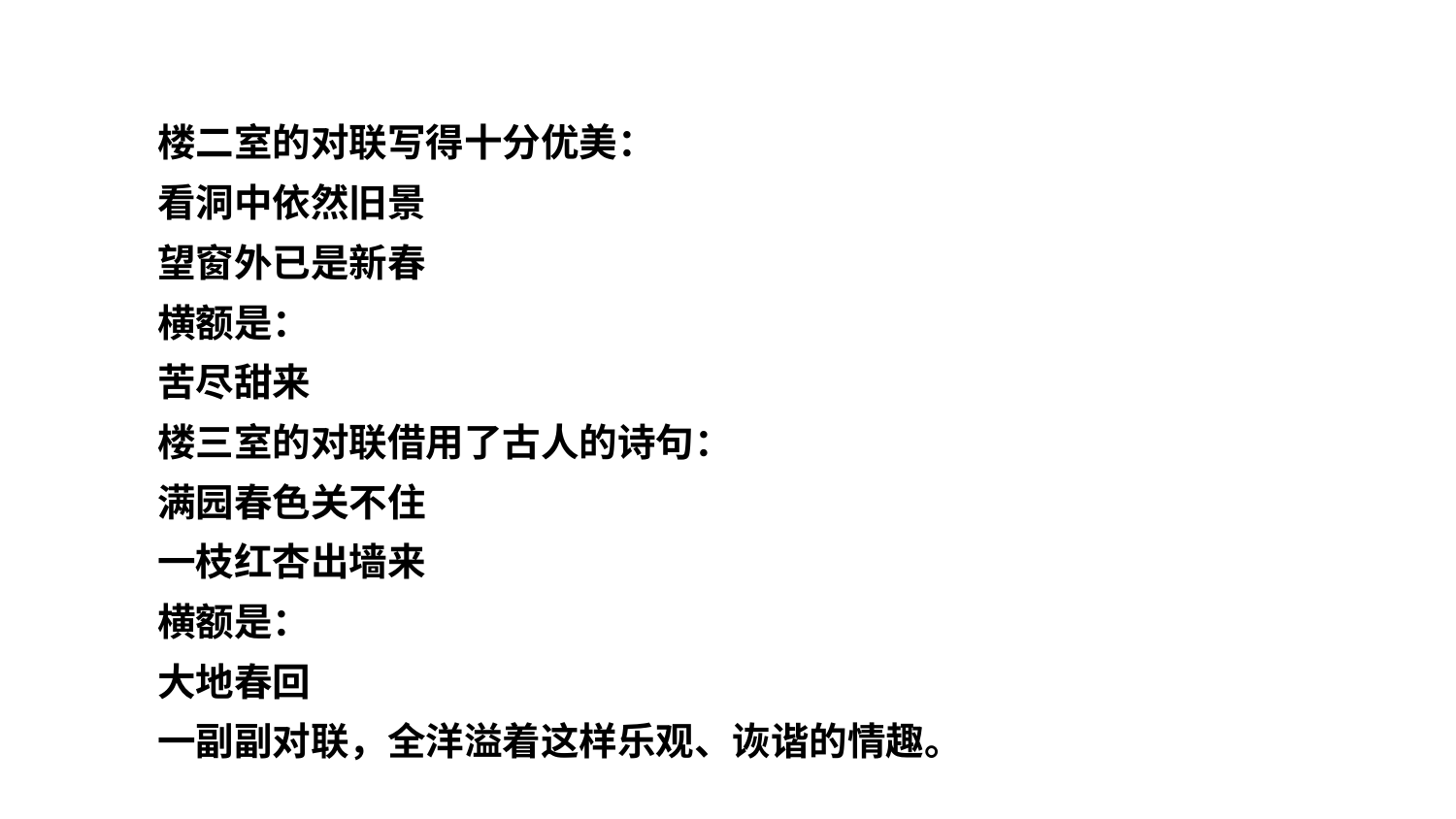

楼二室的对联写得十分优美：
看洞中依然旧景
望窗外已是新春
横额是：
苦尽甜来
楼三室的对联借用了古人的诗句：
满园春色关不住
一枝红杏出墙来
横额是：
大地春回
一副副对联，全洋溢着这样乐观、诙谐的情趣。